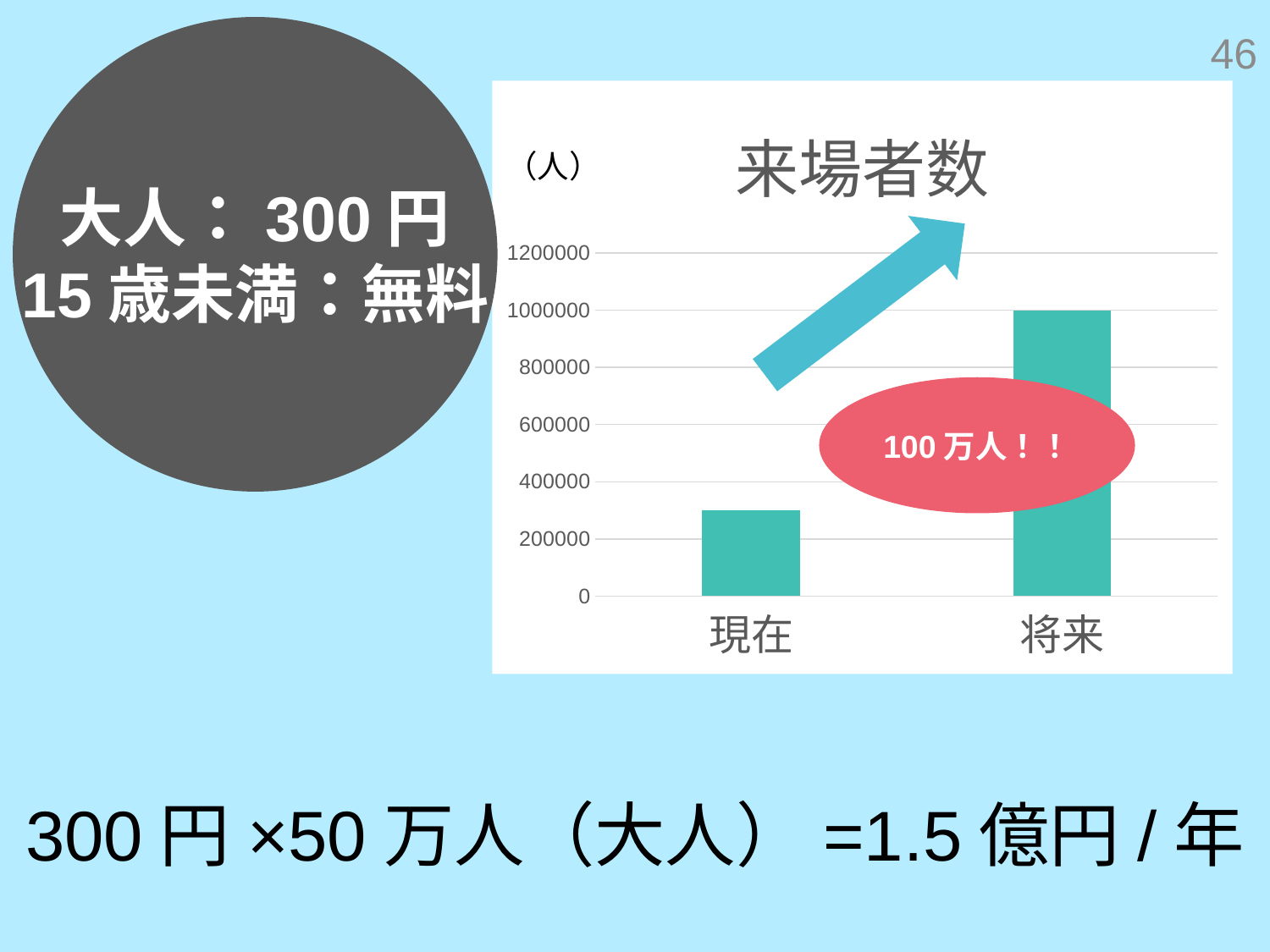

大人：300円
15歳未満：無料
46

### Chart:

| Category | 来場者数 |
|---|---|
| 現在 | 300000.0 |
| 将来 | 1000000.0 |
（人）

100万人！！
300円×50万人（大人）=1.5億円/年